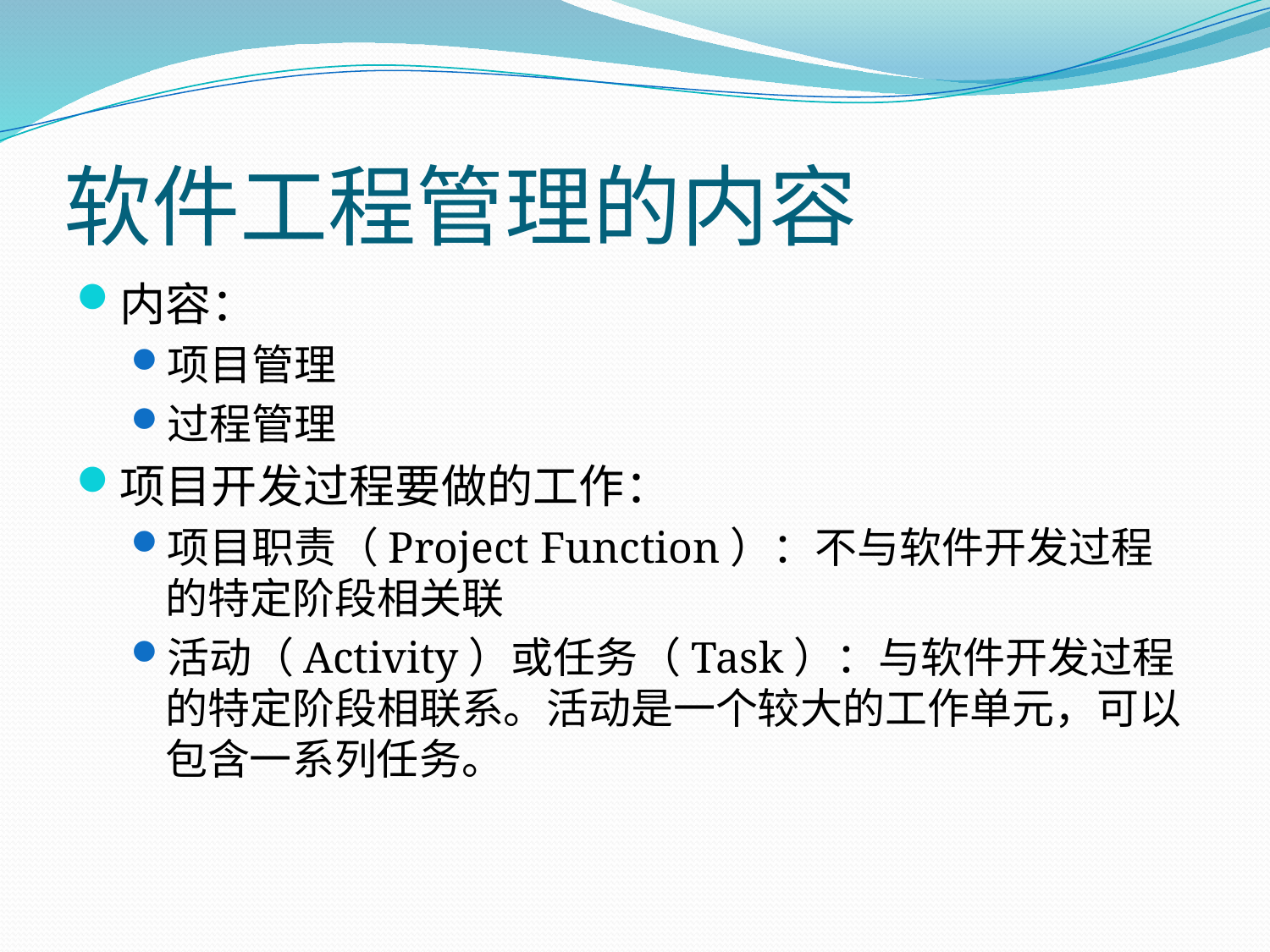

# 软件工程管理的内容
内容：
项目管理
过程管理
项目开发过程要做的工作：
项目职责（Project Function）：不与软件开发过程的特定阶段相关联
活动（Activity）或任务（Task）：与软件开发过程的特定阶段相联系。活动是一个较大的工作单元，可以包含一系列任务。